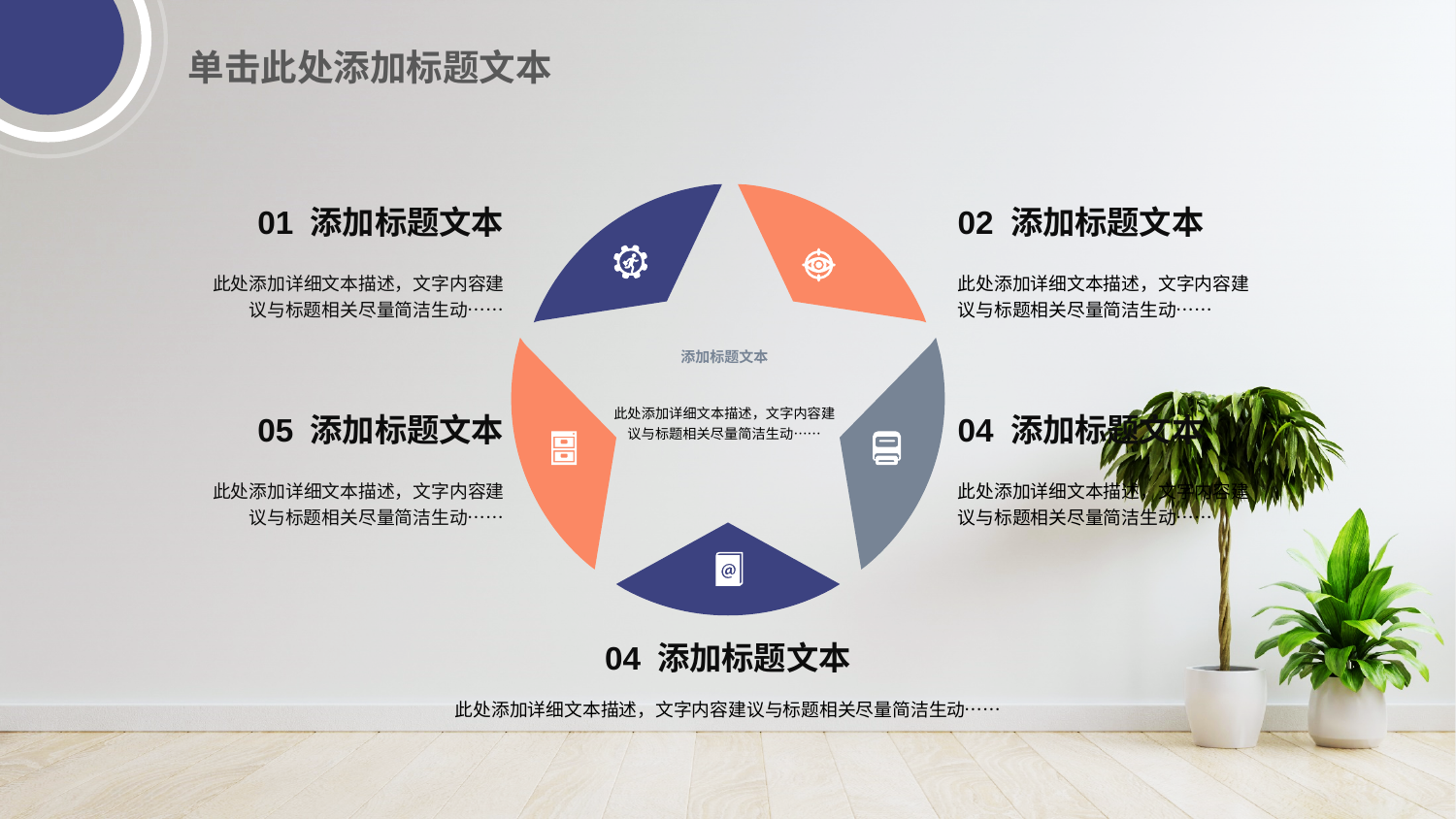

单击此处添加标题文本

01 添加标题文本
此处添加详细文本描述，文字内容建议与标题相关尽量简洁生动……
02 添加标题文本
此处添加详细文本描述，文字内容建议与标题相关尽量简洁生动……

添加标题文本
05 添加标题文本
此处添加详细文本描述，文字内容建议与标题相关尽量简洁生动……
04 添加标题文本
此处添加详细文本描述，文字内容建议与标题相关尽量简洁生动……
此处添加详细文本描述，文字内容建议与标题相关尽量简洁生动……

04 添加标题文本
此处添加详细文本描述，文字内容建议与标题相关尽量简洁生动……